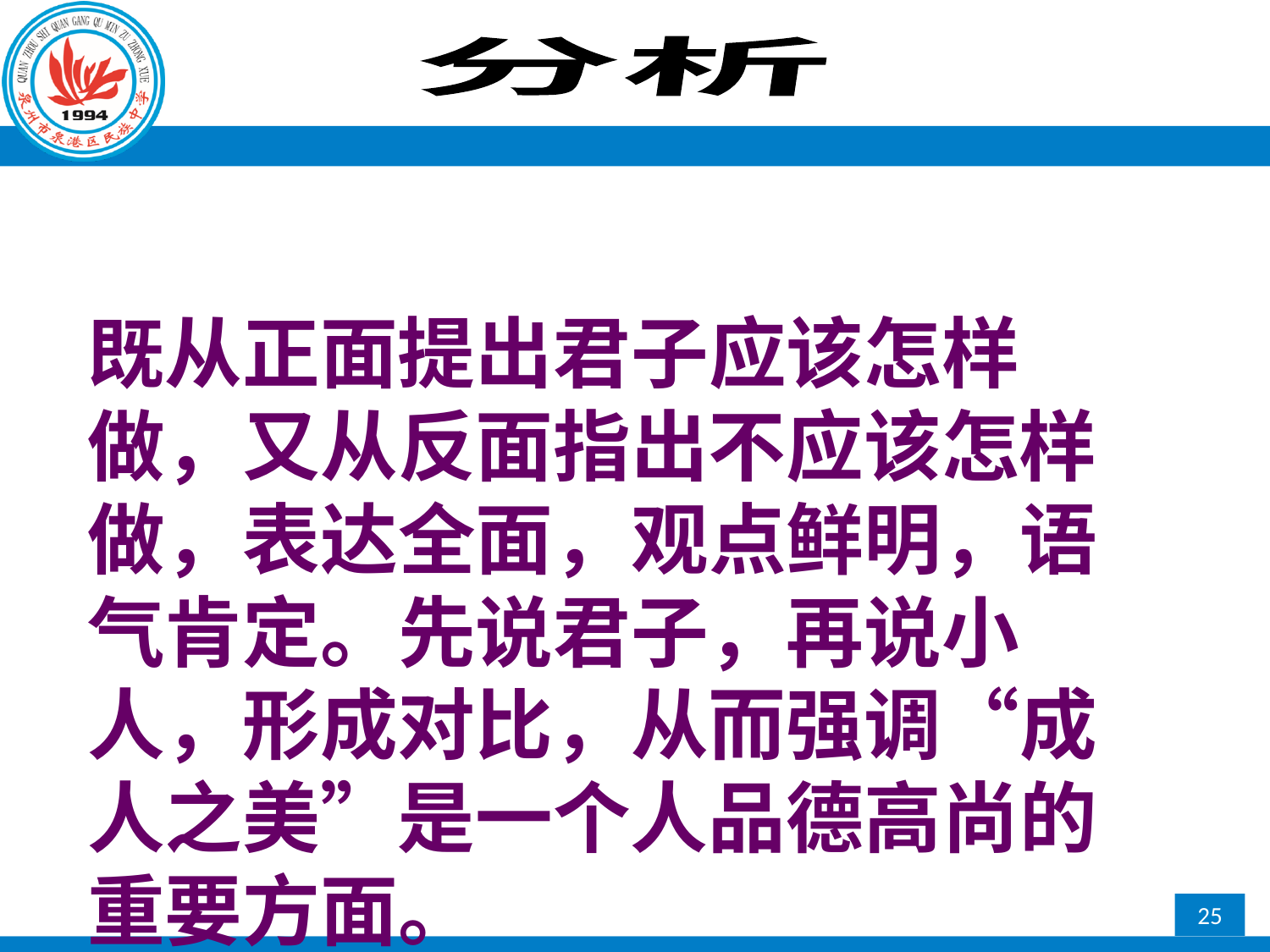

分析

既从正面提出君子应该怎样做，又从反面指出不应该怎样做，表达全面，观点鲜明，语气肯定。先说君子，再说小人，形成对比，从而强调“成人之美”是一个人品德高尚的重要方面。